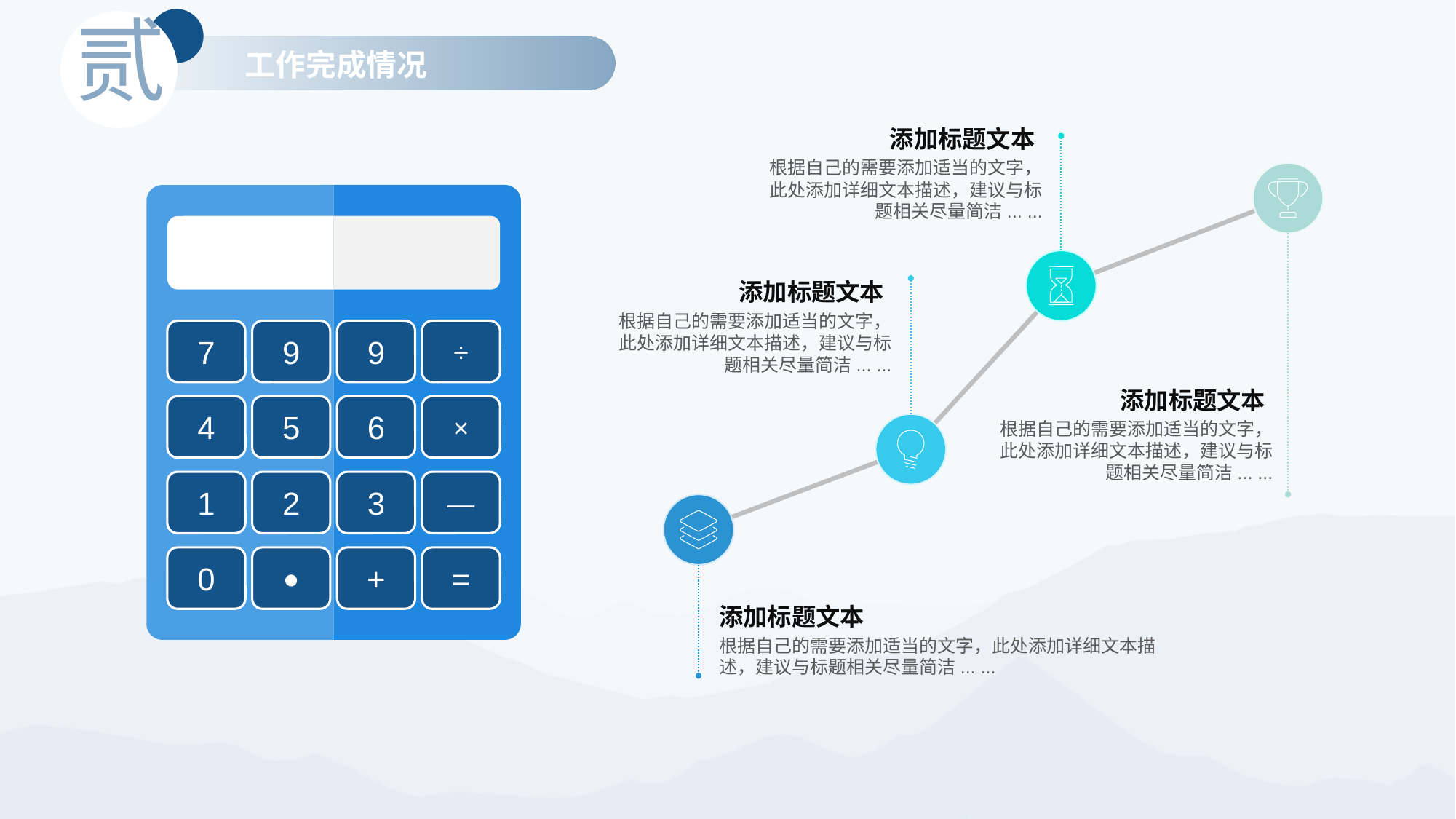

贰

工作完成情况
添加标题文本
根据自己的需要添加适当的文字，此处添加详细文本描述，建议与标题相关尽量简洁... ...

7
9
9
÷
4
5
6
×
1
2
3
—
0
●
+
=

添加标题文本
根据自己的需要添加适当的文字，此处添加详细文本描述，建议与标题相关尽量简洁... ...
添加标题文本
根据自己的需要添加适当的文字，此处添加详细文本描述，建议与标题相关尽量简洁... ...

添加标题文本
根据自己的需要添加适当的文字，此处添加详细文本描述，建议与标题相关尽量简洁... ...